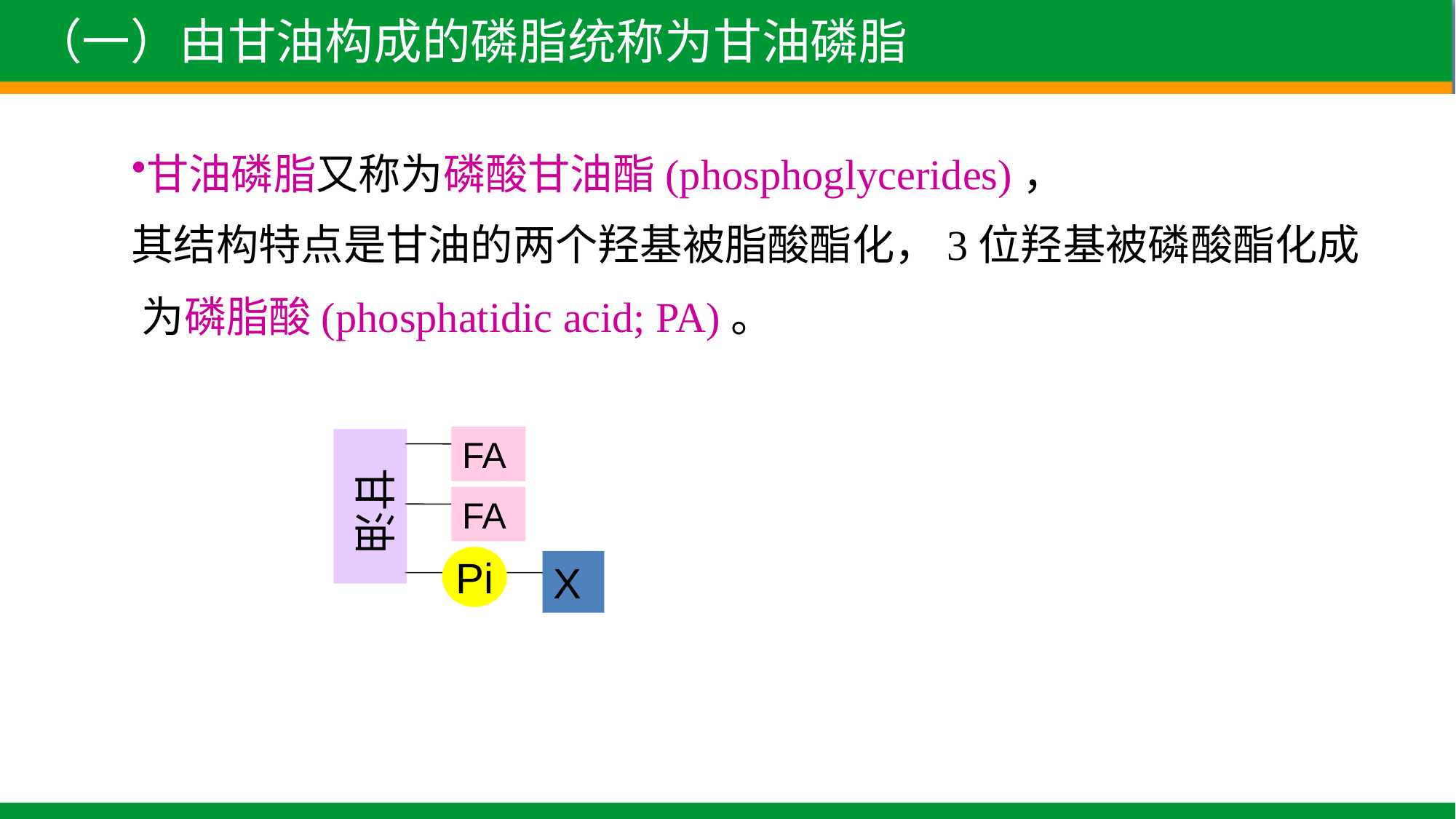

（一）由甘油构成的磷脂统称为甘油磷脂
甘油磷脂又称为磷酸甘油酯(phosphoglycerides)，
其结构特点是甘油的两个羟基被脂酸酯化，3位羟基被磷酸酯化成为磷脂酸(phosphatidic acid; PA)。
FA
  甘油

FA

Pi
X